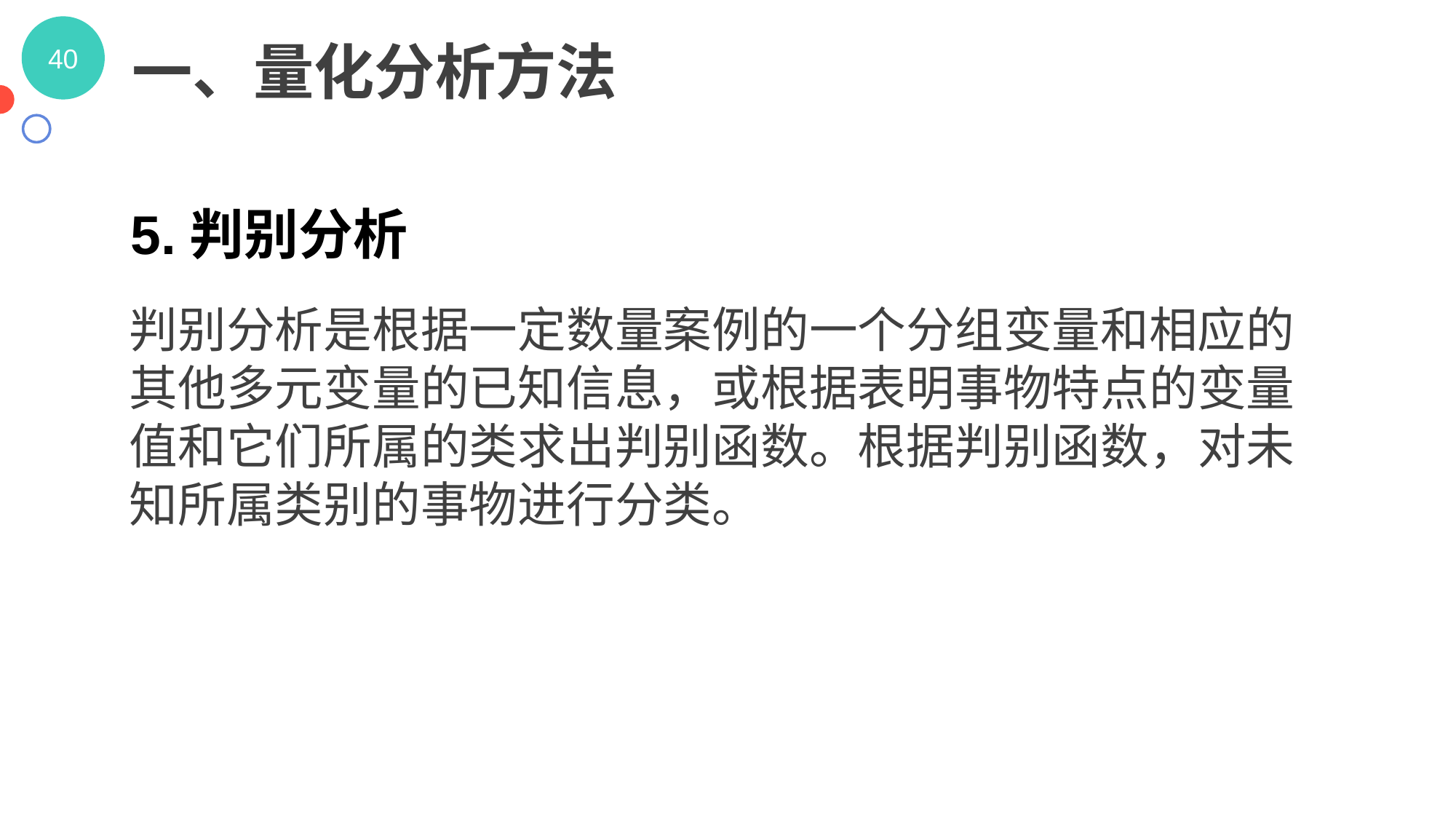

一、量化分析方法
5.判别分析
判别分析是根据一定数量案例的一个分组变量和相应的其他多元变量的已知信息，或根据表明事物特点的变量值和它们所属的类求出判别函数。根据判别函数，对未知所属类别的事物进行分类。